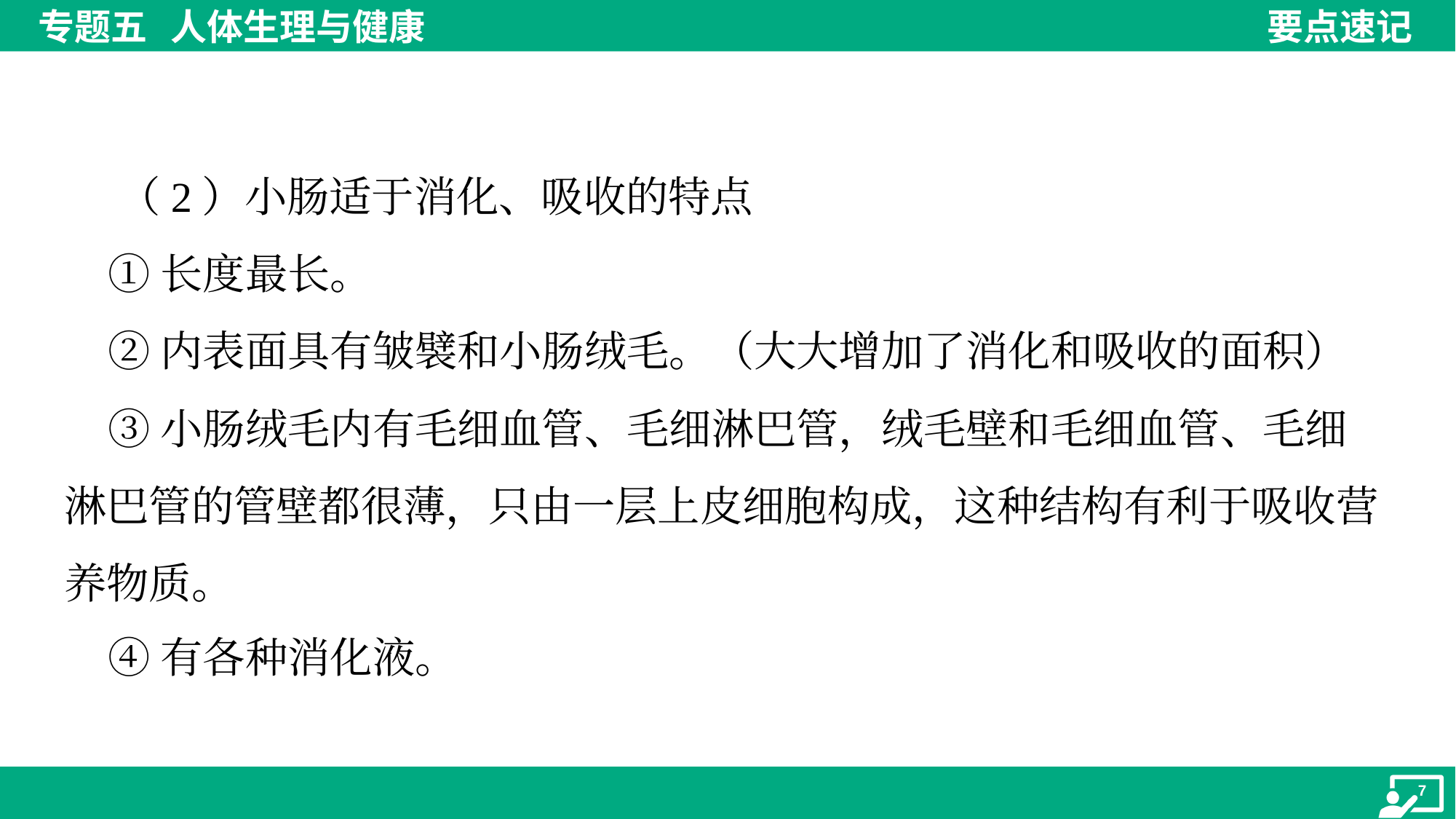

（2）小肠适于消化、吸收的特点
    ①长度最长。
    ②内表面具有皱襞和小肠绒毛。（大大增加了消化和吸收的面积）
    ③小肠绒毛内有毛细血管、毛细淋巴管，绒毛壁和毛细血管、毛细
淋巴管的管壁都很薄，只由一层上皮细胞构成，这种结构有利于吸收营
养物质。
    ④有各种消化液。